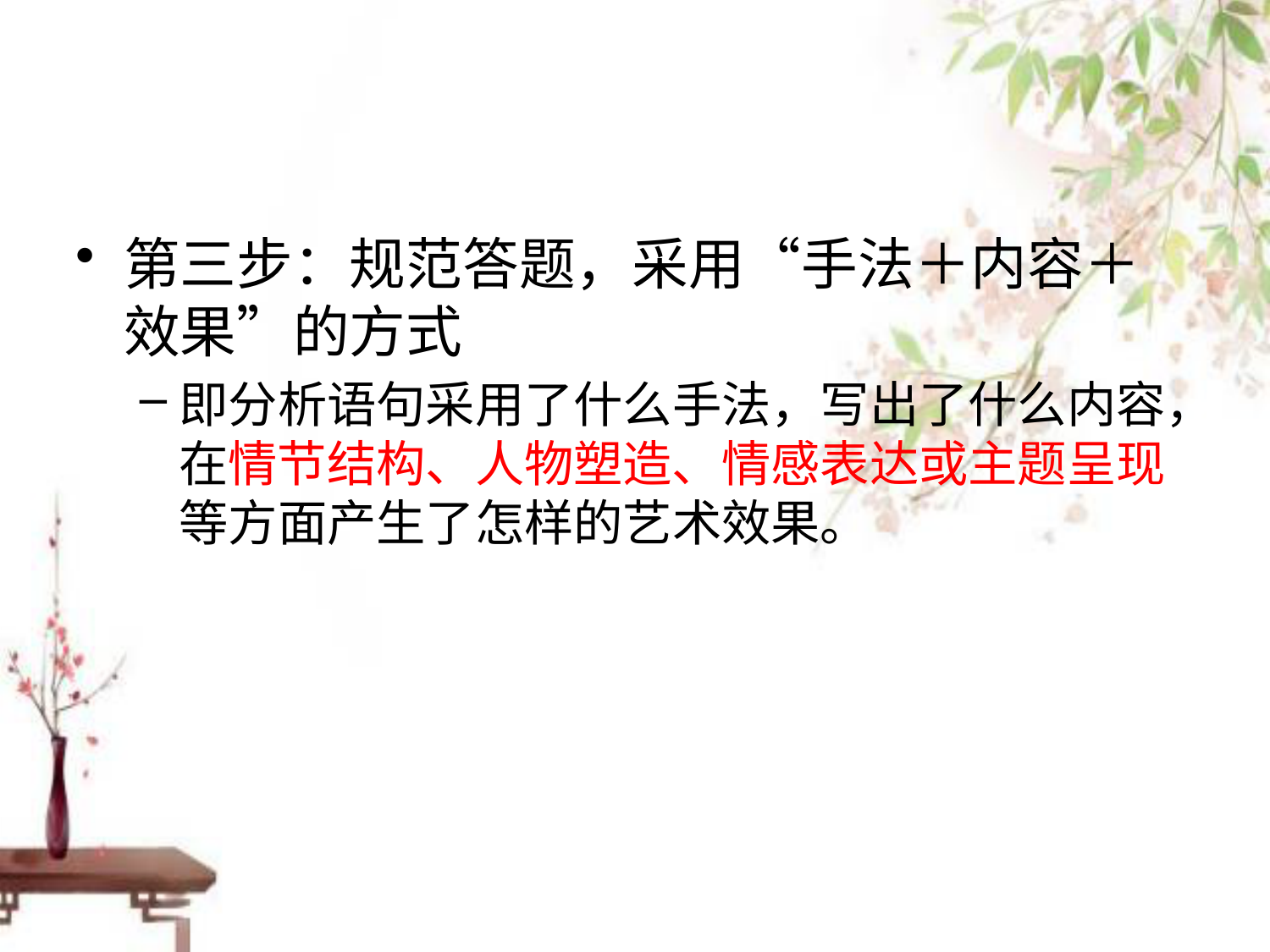

第三步：规范答题，采用“手法＋内容＋效果”的方式
即分析语句采用了什么手法，写出了什么内容，在情节结构、人物塑造、情感表达或主题呈现等方面产生了怎样的艺术效果。